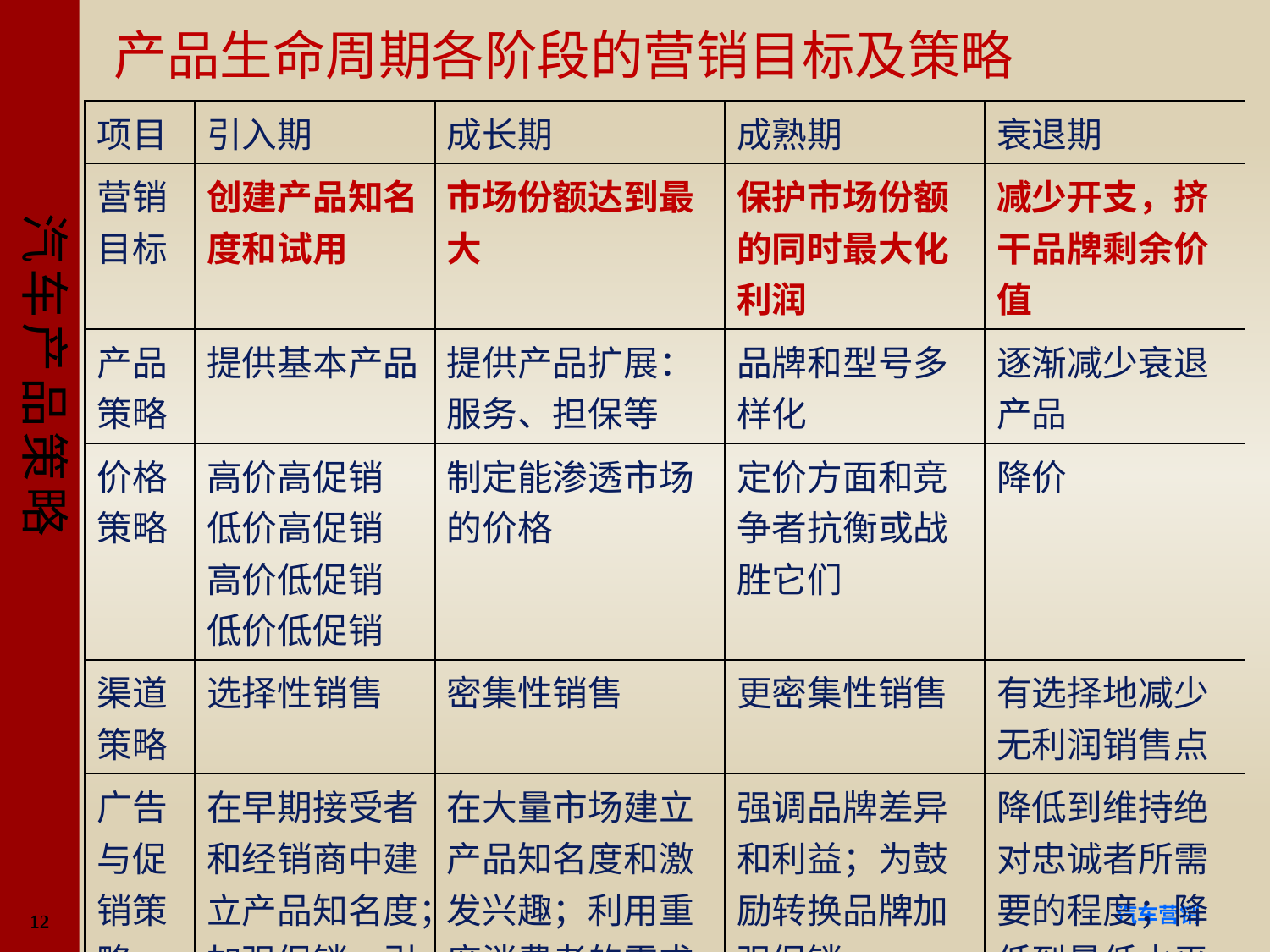

# 产品生命周期各阶段的营销目标及策略
| 项目 | 引入期 | 成长期 | 成熟期 | 衰退期 |
| --- | --- | --- | --- | --- |
| 营销目标 | 创建产品知名度和试用 | 市场份额达到最大 | 保护市场份额的同时最大化利润 | 减少开支，挤干品牌剩余价值 |
| 产品策略 | 提供基本产品 | 提供产品扩展：服务、担保等 | 品牌和型号多样化 | 逐渐减少衰退产品 |
| 价格策略 | 高价高促销 低价高促销 高价低促销 低价低促销 | 制定能渗透市场的价格 | 定价方面和竞争者抗衡或战胜它们 | 降价 |
| 渠道策略 | 选择性销售 | 密集性销售 | 更密集性销售 | 有选择地减少无利润销售点 |
| 广告与促销策略 | 在早期接受者和经销商中建立产品知名度；加强促销，引导试用 | 在大量市场建立产品知名度和激发兴趣；利用重度消费者的需求，减少促销 | 强调品牌差异和利益；为鼓励转换品牌加强促销 | 降低到维持绝对忠诚者所需要的程度；降低到最低水平 |
12